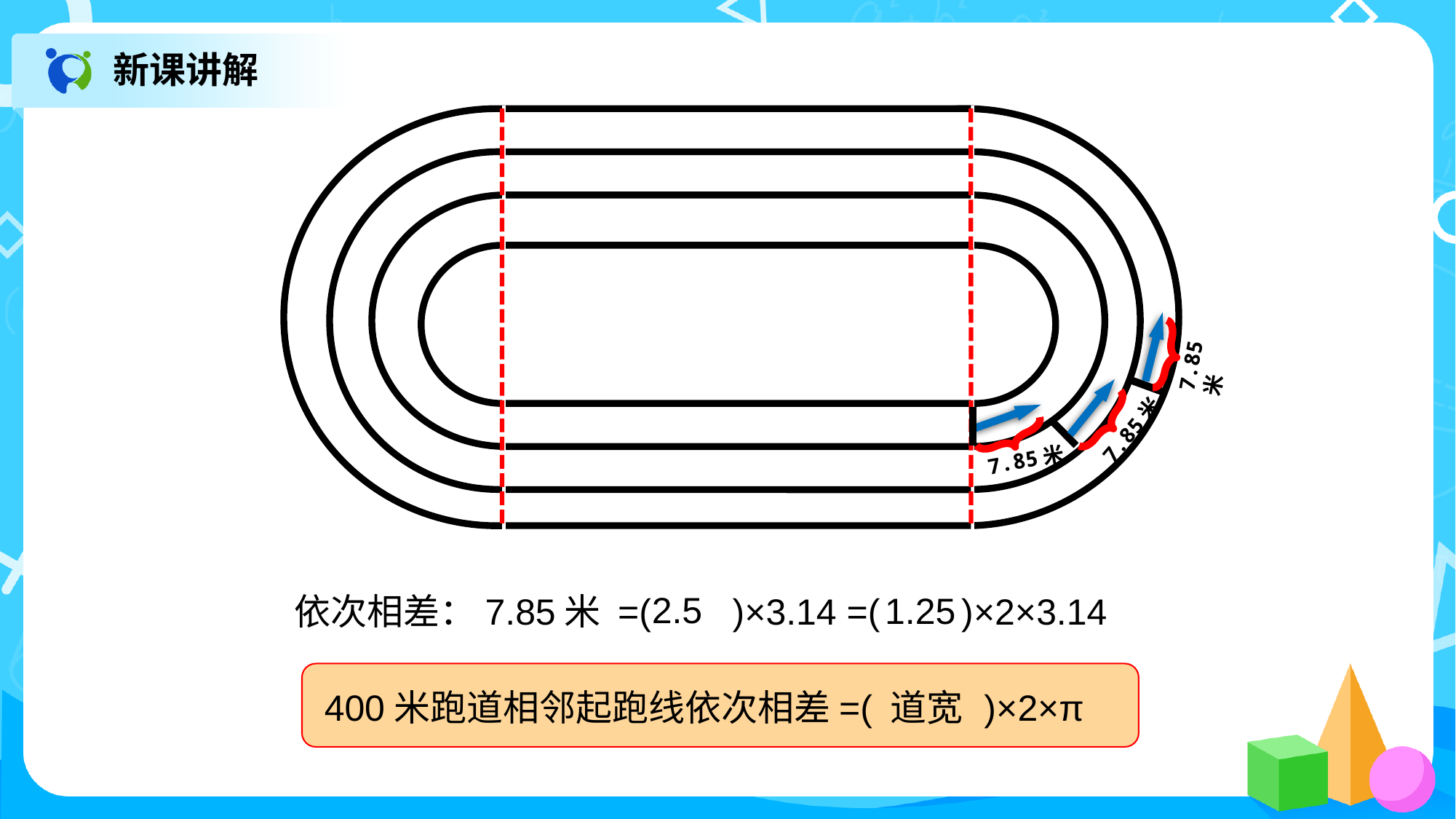

新课讲解

7.85米

7.85米

7.85米
依次相差：7.85米 =(        )×3.14 =(        )×2×3.14
2.5
1.25

400米跑道相邻起跑线依次相差=(           )×2×π
道宽